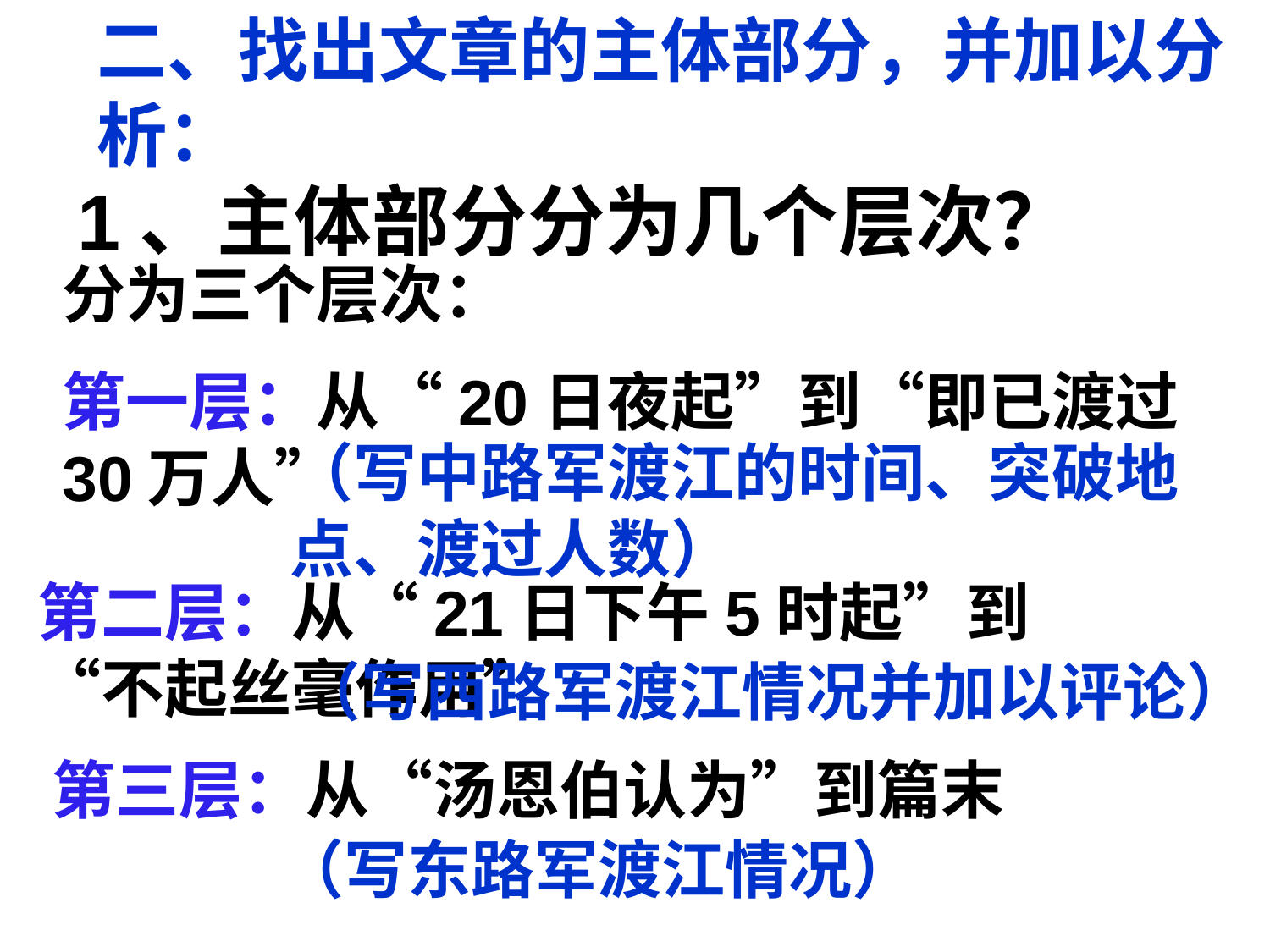

二、找出文章的主体部分，并加以分析：
1、主体部分分为几个层次？
分为三个层次：
第一层：从“20日夜起”到“即已渡过30万人”
（写中路军渡江的时间、突破地点、渡过人数）
第二层：从“21日下午5时起”到“不起丝毫作用”
（写西路军渡江情况并加以评论）
第三层：从“汤恩伯认为”到篇末
（写东路军渡江情况）